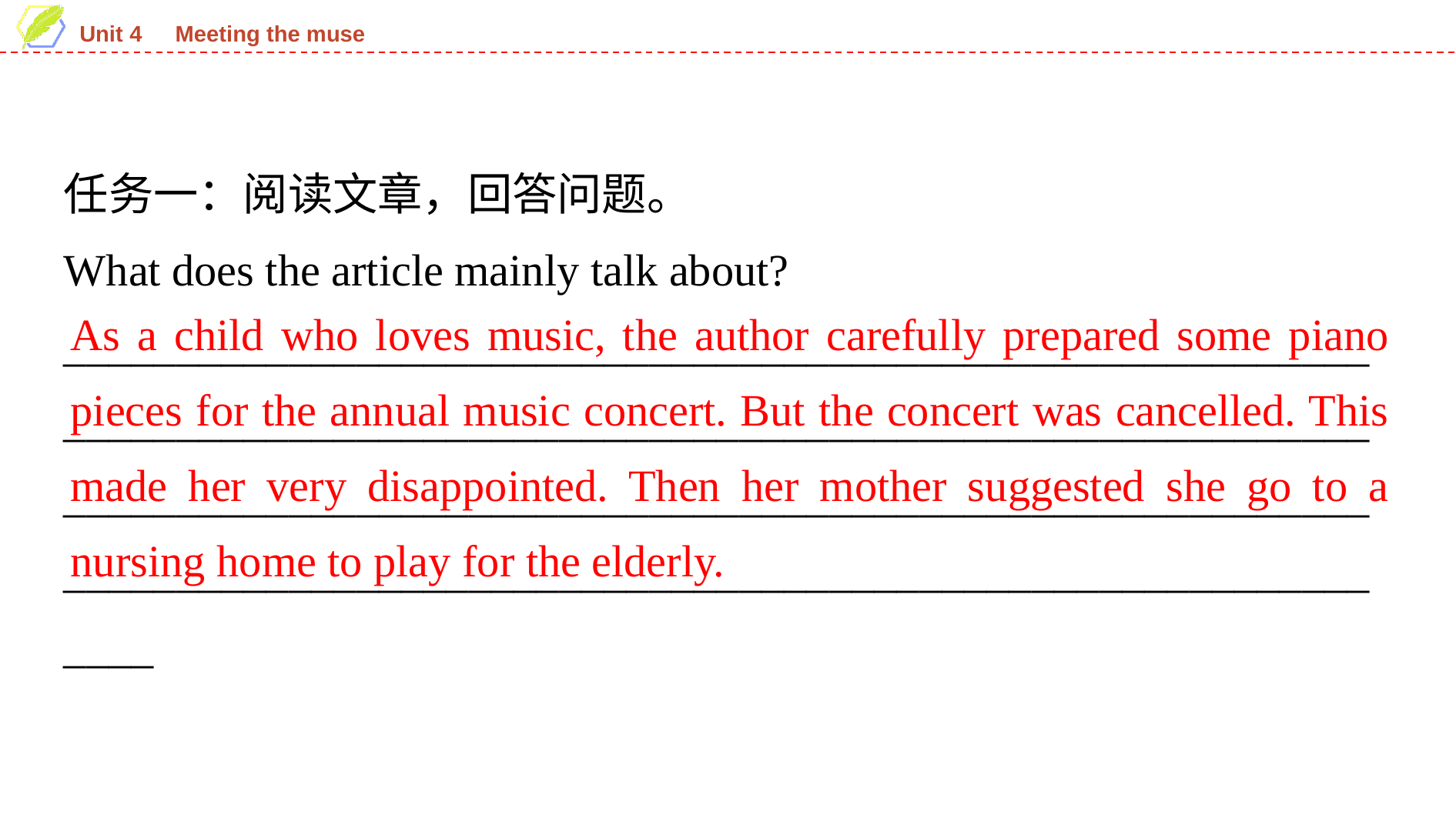

任务一：阅读文章，回答问题。
What does the article mainly talk about?
____________________________________________________________________________________________________________________________________________________________________________________________________________________________________________
As a child who loves music, the author carefully prepared some piano pieces for the annual music concert. But the concert was cancelled. This made her very disappointed. Then her mother suggested she go to a nursing home to play for the elderly.